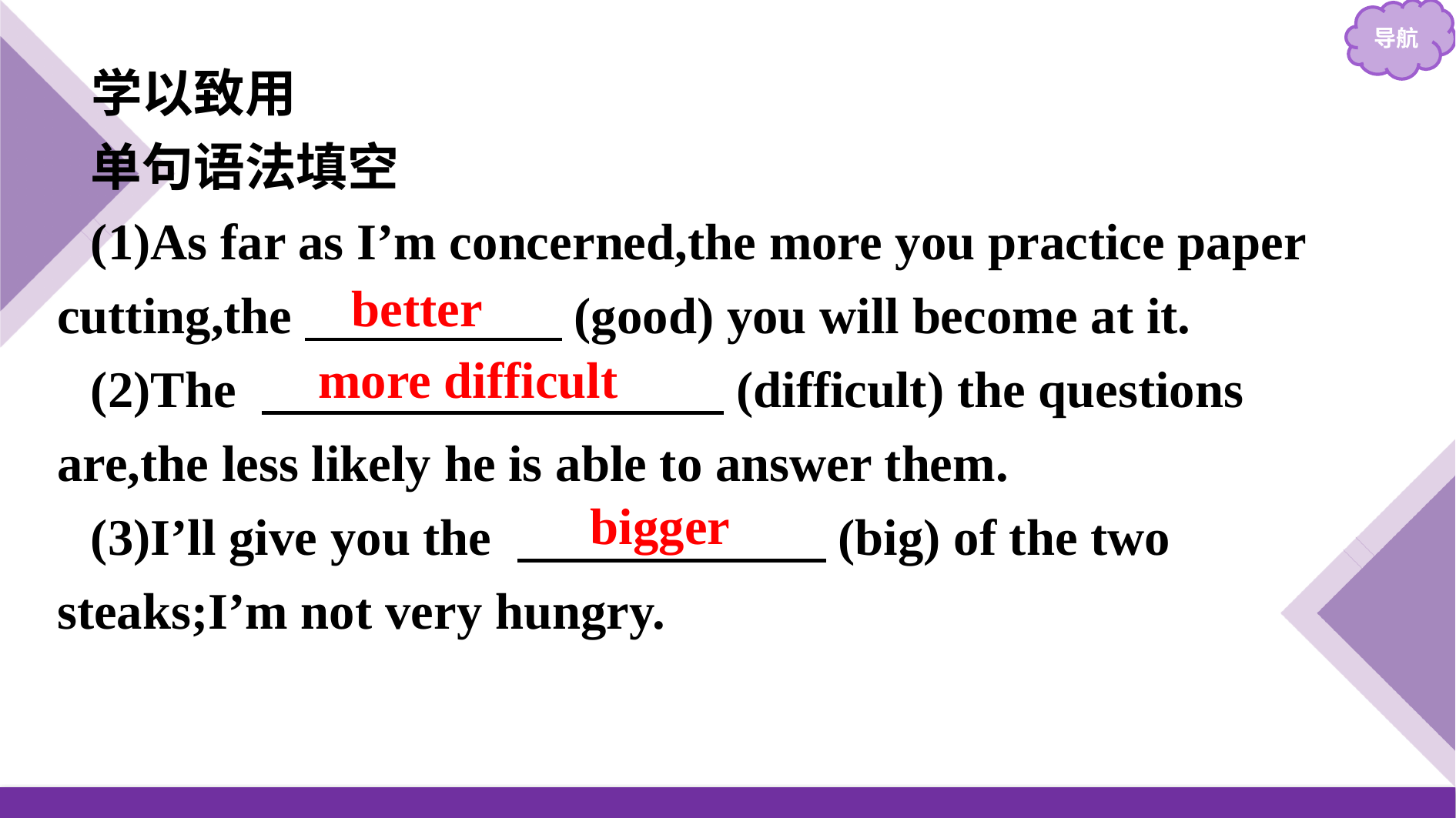

学以致用
单句语法填空
(1)As far as I’m concerned,the more you practice paper cutting,the　　　　　(good) you will become at it.
(2)The 　　　　　　　　　(difficult) the questions are,the less likely he is able to answer them.
(3)I’ll give you the 　　　　　　(big) of the two steaks;I’m not very hungry.
better
more difficult
bigger